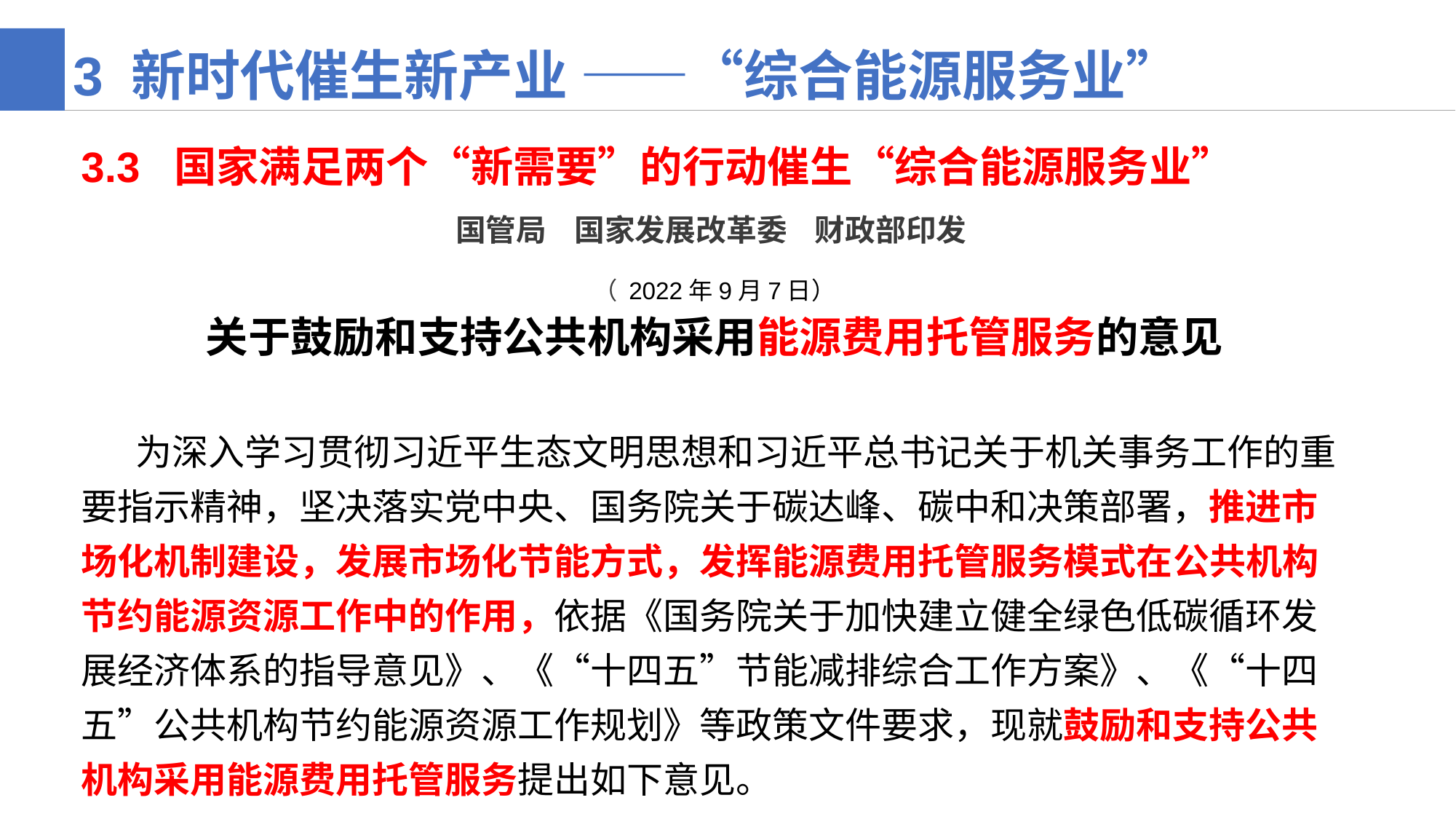

3 新时代催生新产业 ——“综合能源服务业”

3.3  国家满足两个“新需要”的行动催生“综合能源服务业”
国管局    国家发展改革委    财政部印发
（ 2022年9月7日）
关于鼓励和支持公共机构采用能源费用托管服务的意见

　　为深入学习贯彻习近平生态文明思想和习近平总书记关于机关事务工作的重要指示精神，坚决落实党中央、国务院关于碳达峰、碳中和决策部署，推进市场化机制建设，发展市场化节能方式，发挥能源费用托管服务模式在公共机构节约能源资源工作中的作用，依据《国务院关于加快建立健全绿色低碳循环发展经济体系的指导意见》、《“十四五”节能减排综合工作方案》、《“十四五”公共机构节约能源资源工作规划》等政策文件要求，现就鼓励和支持公共机构采用能源费用托管服务提出如下意见。